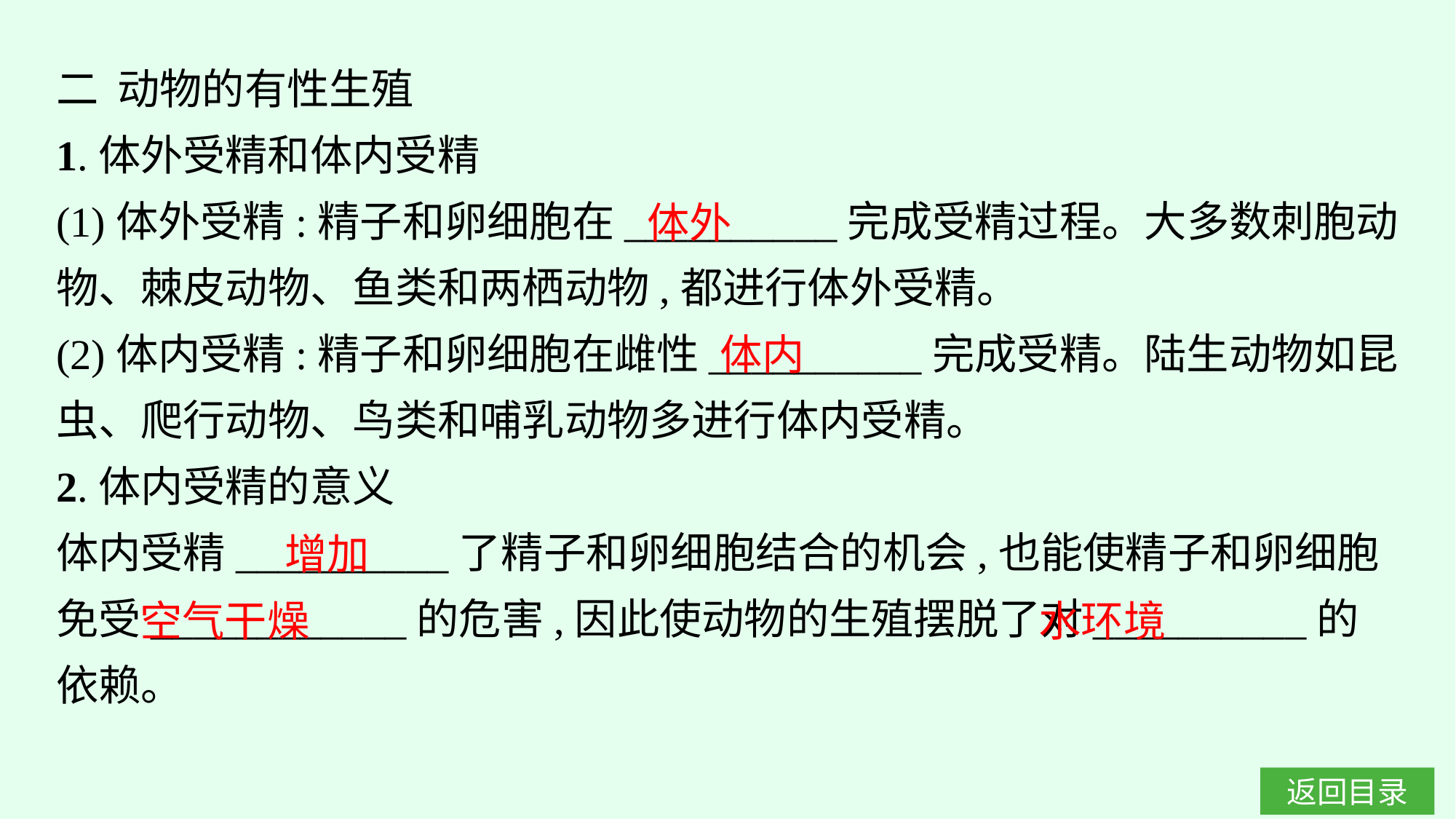

二  动物的有性生殖
1.体外受精和体内受精
(1)体外受精:精子和卵细胞在__________完成受精过程。大多数刺胞动物、棘皮动物、鱼类和两栖动物,都进行体外受精。
(2)体内受精:精子和卵细胞在雌性__________完成受精。陆生动物如昆虫、爬行动物、鸟类和哺乳动物多进行体内受精。
2.体内受精的意义
体内受精__________了精子和卵细胞结合的机会,也能使精子和卵细胞免受____________的危害,因此使动物的生殖摆脱了对__________的依赖。
体外
体内
增加
水环境
空气干燥